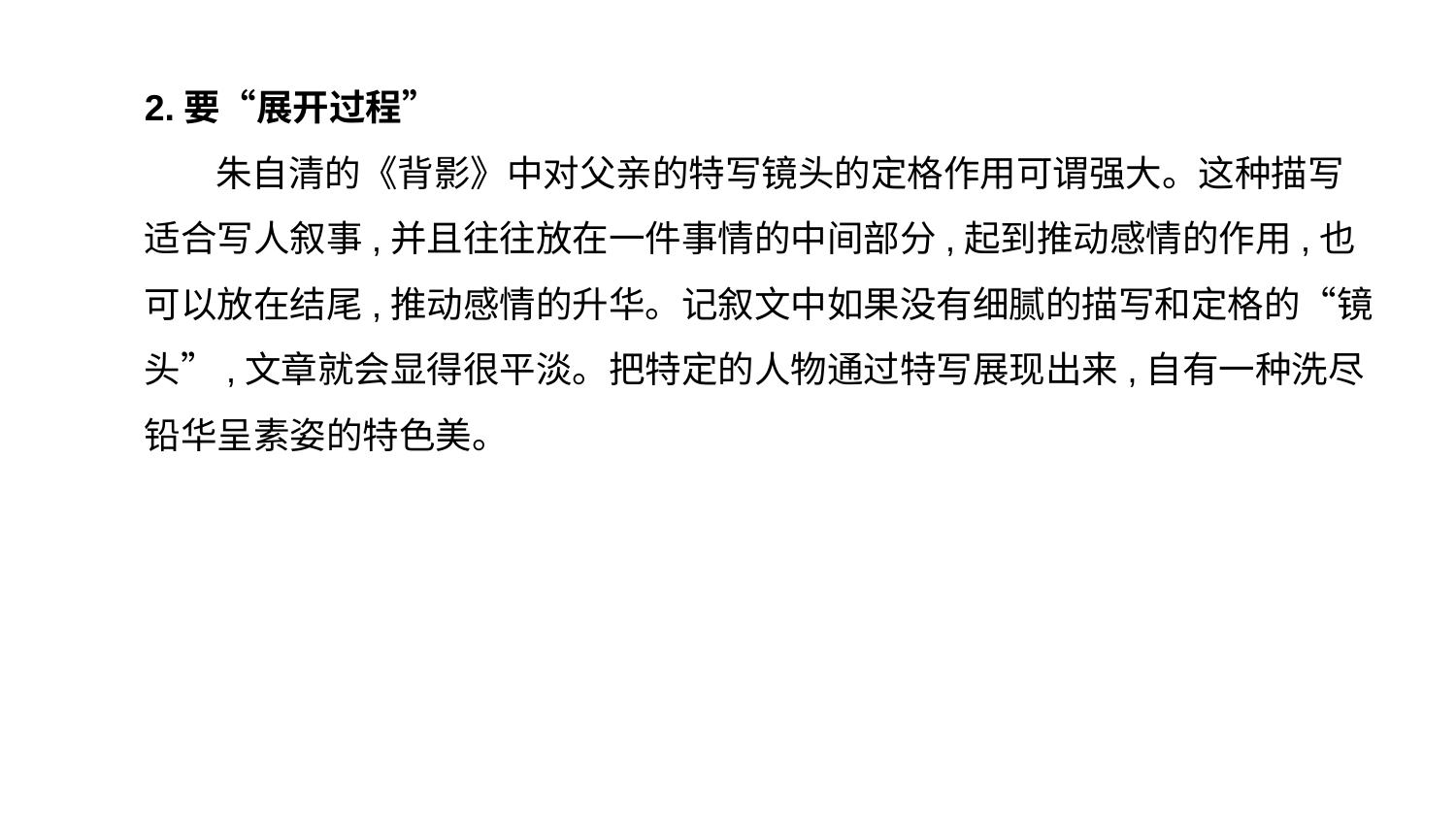

2.要“展开过程”
朱自清的《背影》中对父亲的特写镜头的定格作用可谓强大。这种描写适合写人叙事,并且往往放在一件事情的中间部分,起到推动感情的作用,也可以放在结尾,推动感情的升华。记叙文中如果没有细腻的描写和定格的“镜头”,文章就会显得很平淡。把特定的人物通过特写展现出来,自有一种洗尽铅华呈素姿的特色美。